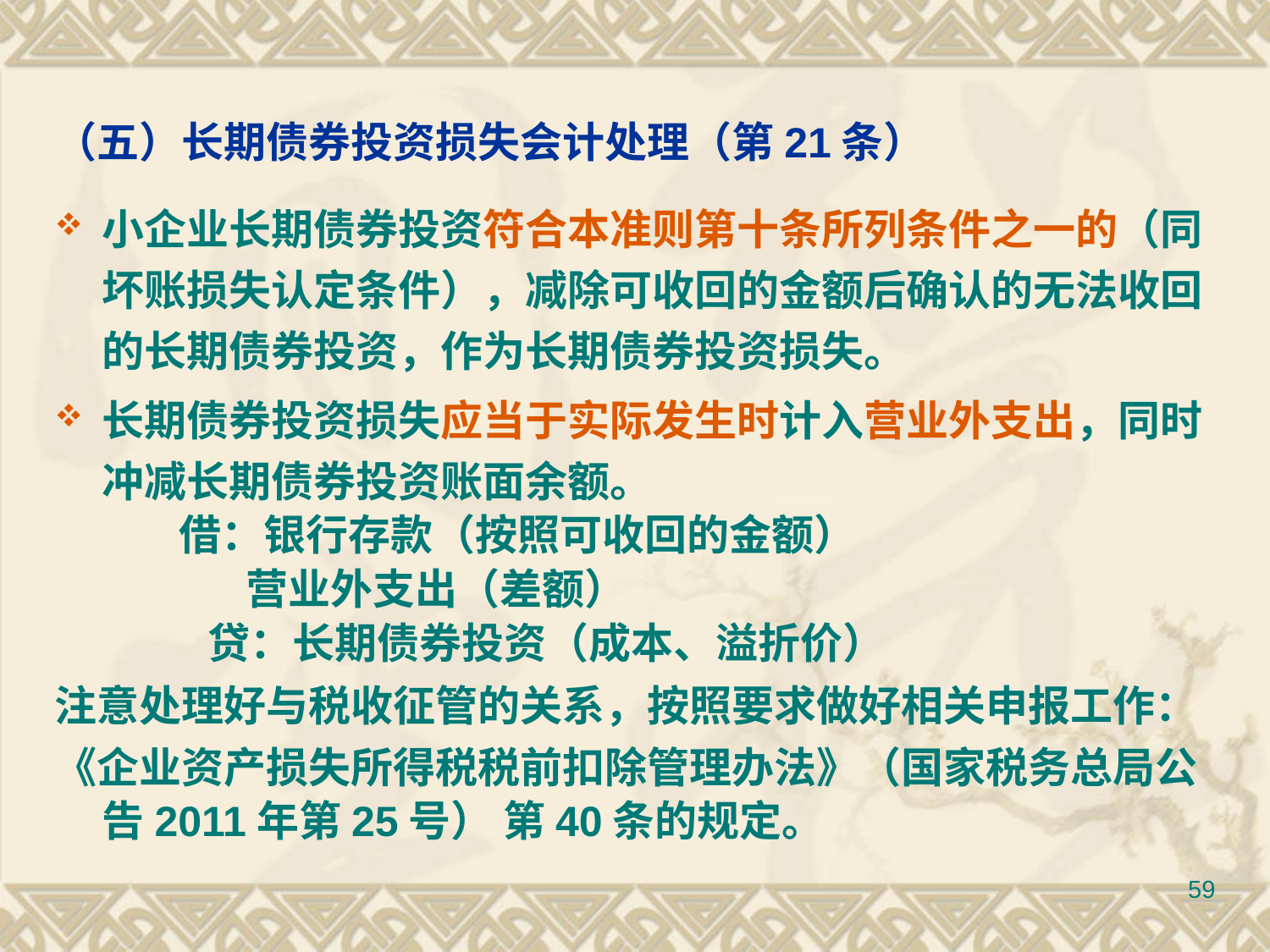

# （五）长期债券投资损失会计处理（第21条）
小企业长期债券投资符合本准则第十条所列条件之一的（同坏账损失认定条件），减除可收回的金额后确认的无法收回的长期债券投资，作为长期债券投资损失。
长期债券投资损失应当于实际发生时计入营业外支出，同时冲减长期债券投资账面余额。
            借：银行存款（按照可收回的金额）
                   营业外支出（差额）
               贷：长期债券投资（成本、溢折价）
注意处理好与税收征管的关系，按照要求做好相关申报工作：
《企业资产损失所得税税前扣除管理办法》（国家税务总局公告2011年第25号） 第40条的规定。
59